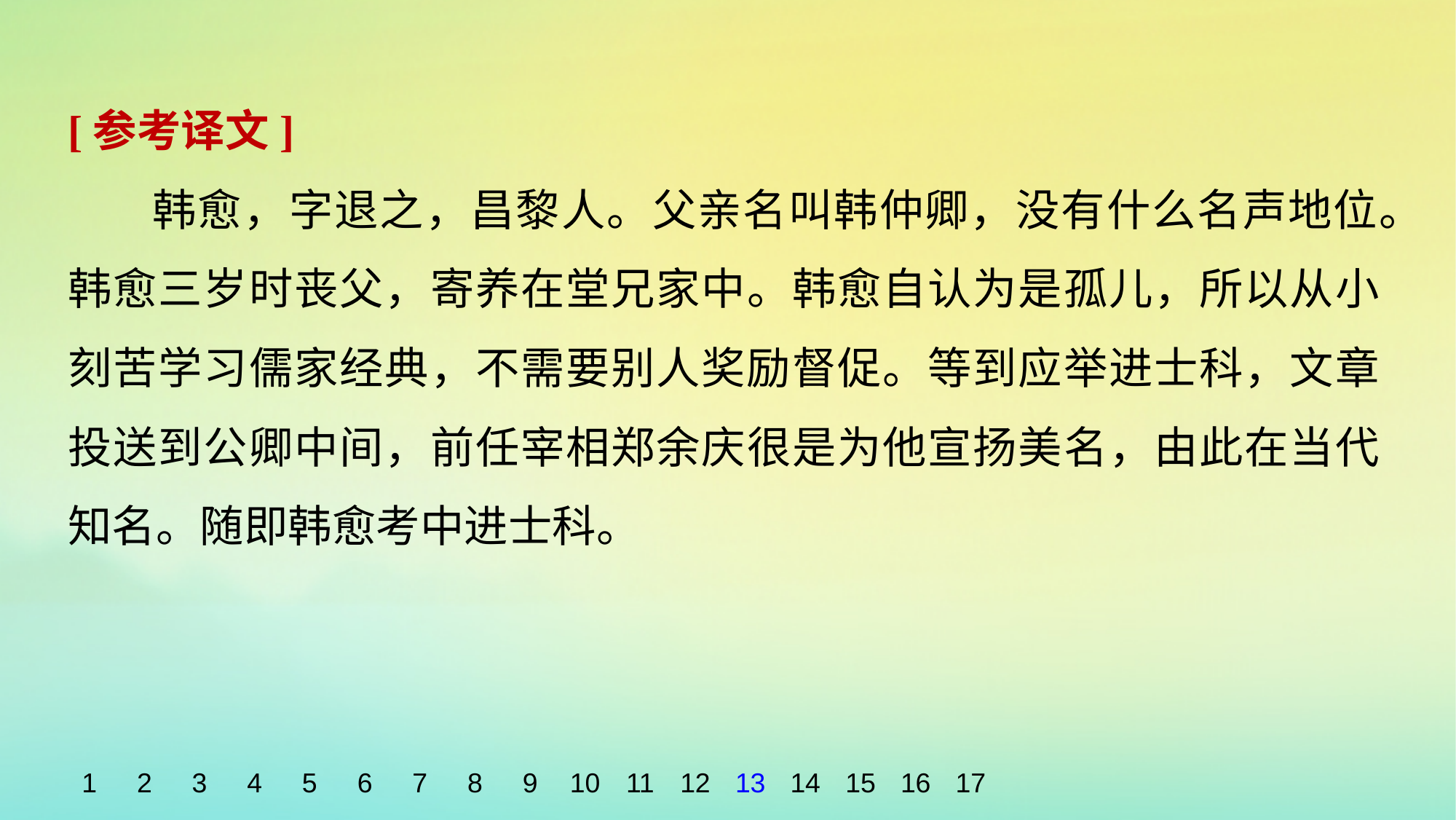

[参考译文]
韩愈，字退之，昌黎人。父亲名叫韩仲卿，没有什么名声地位。韩愈三岁时丧父，寄养在堂兄家中。韩愈自认为是孤儿，所以从小刻苦学习儒家经典，不需要别人奖励督促。等到应举进士科，文章投送到公卿中间，前任宰相郑余庆很是为他宣扬美名，由此在当代知名。随即韩愈考中进士科。
1
2
3
4
5
6
7
8
9
10
11
12
13
14
15
16
17